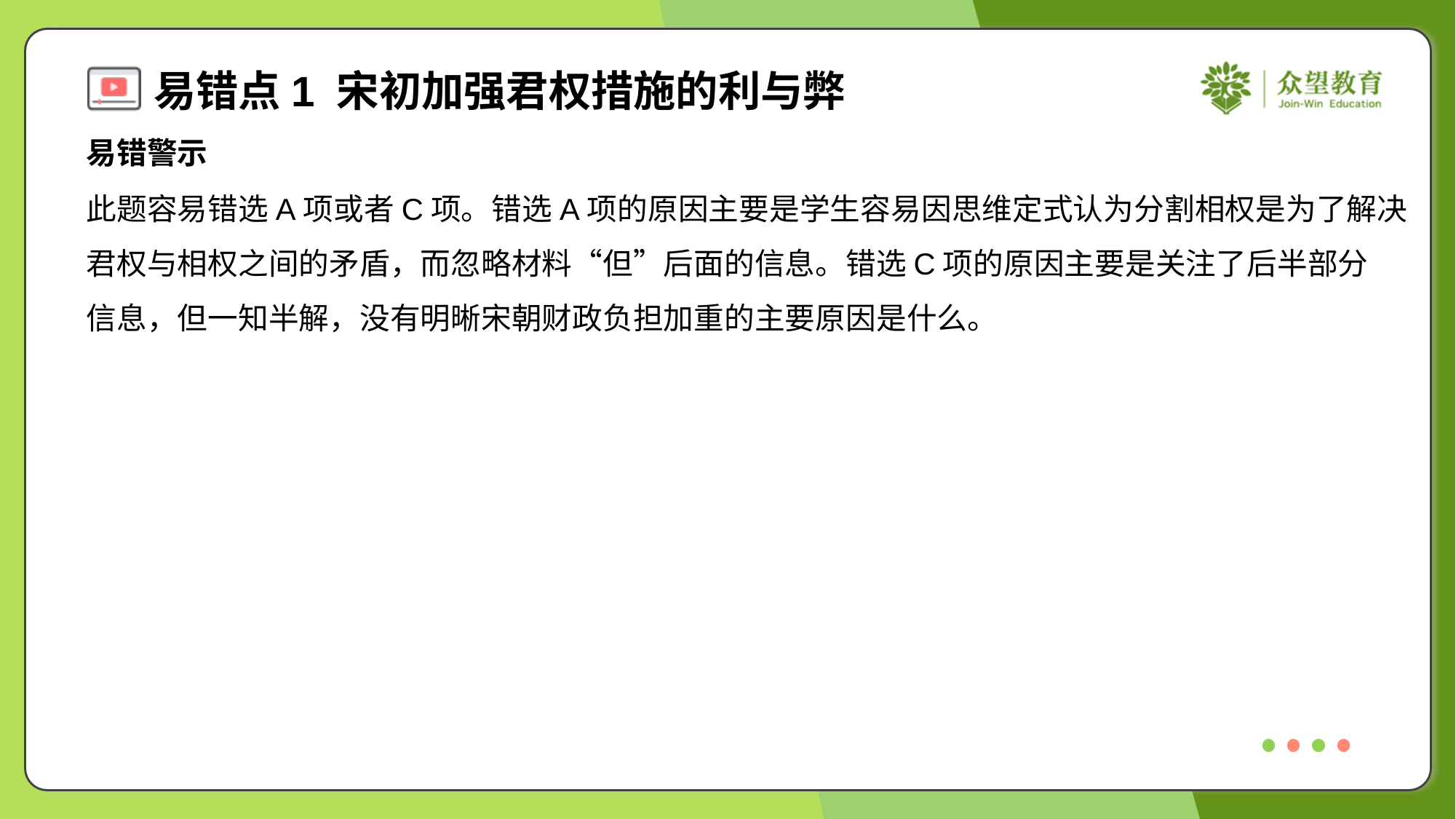

易错警示
此题容易错选A项或者C项。错选A项的原因主要是学生容易因思维定式认为分割相权是为了解决
君权与相权之间的矛盾，而忽略材料“但”后面的信息。错选C项的原因主要是关注了后半部分
信息，但一知半解，没有明晰宋朝财政负担加重的主要原因是什么。